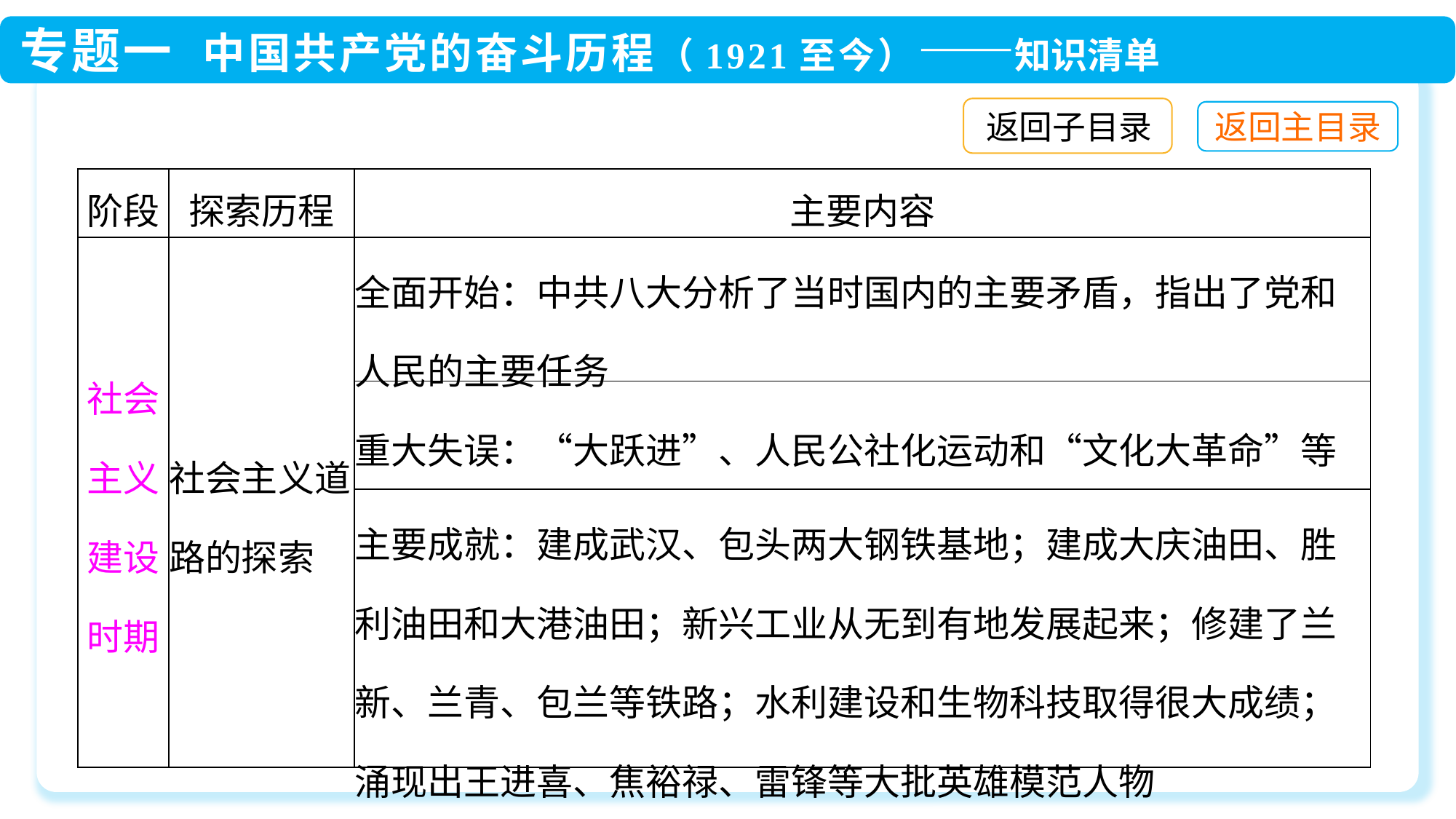

返回子目录
| 阶段 | 探索历程 | 主要内容 |
| --- | --- | --- |
| 社会主义建设时期 | 社会主义道路的探索 | 全面开始：中共八大分析了当时国内的主要矛盾，指出了党和人民的主要任务 |
|  |  | 重大失误：“大跃进”、人民公社化运动和“文化大革命”等 |
|  |  | 主要成就：建成武汉、包头两大钢铁基地；建成大庆油田、胜利油田和大港油田；新兴工业从无到有地发展起来；修建了兰新、兰青、包兰等铁路；水利建设和生物科技取得很大成绩；涌现出王进喜、焦裕禄、雷锋等大批英雄模范人物 |